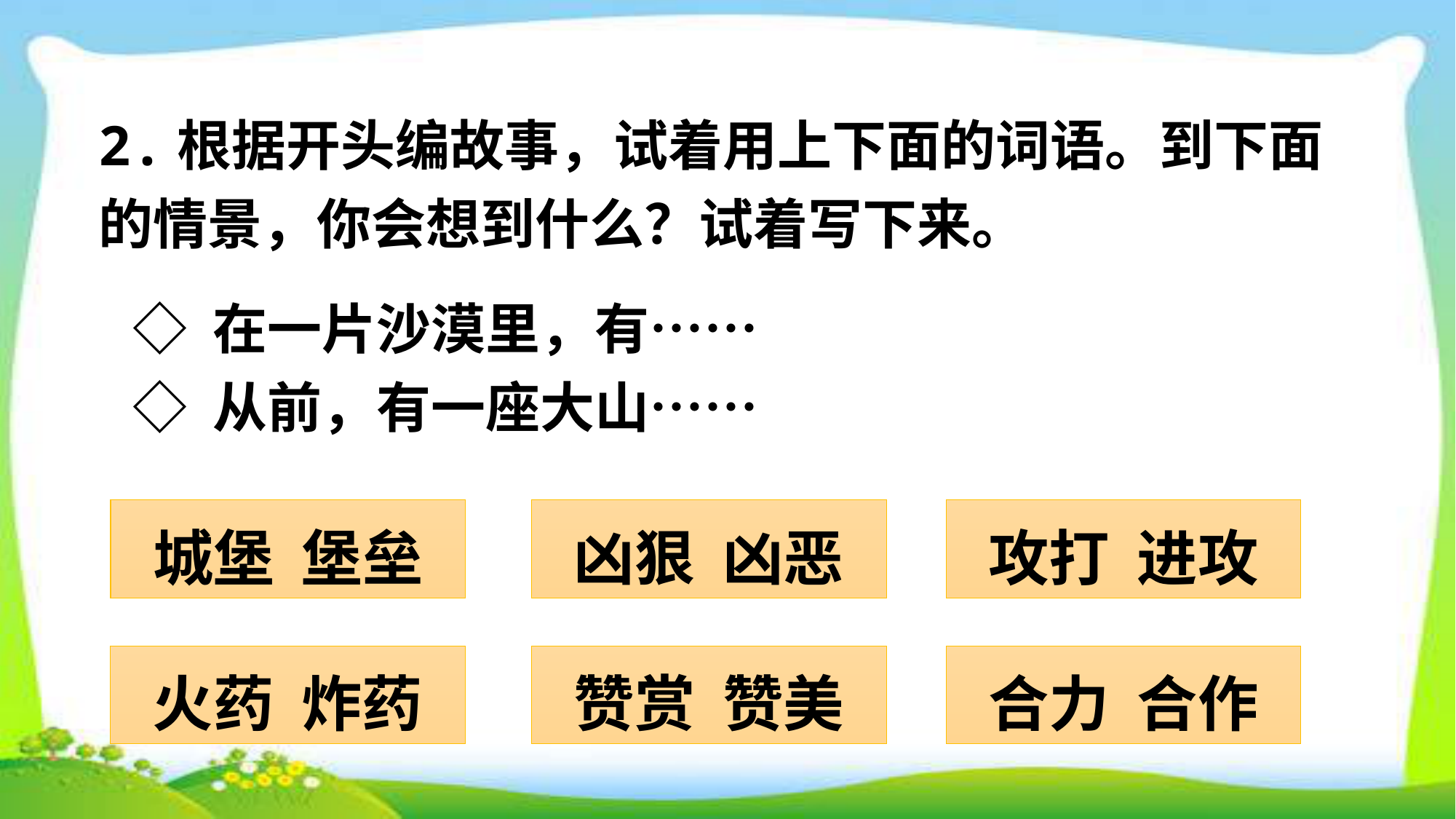

2.根据开头编故事，试着用上下面的词语。到下面的情景，你会想到什么？试着写下来。
◇ 在一片沙漠里，有……
◇ 从前，有一座大山……
城堡  堡垒
凶狠  凶恶
攻打  进攻
火药  炸药
赞赏  赞美
合力  合作